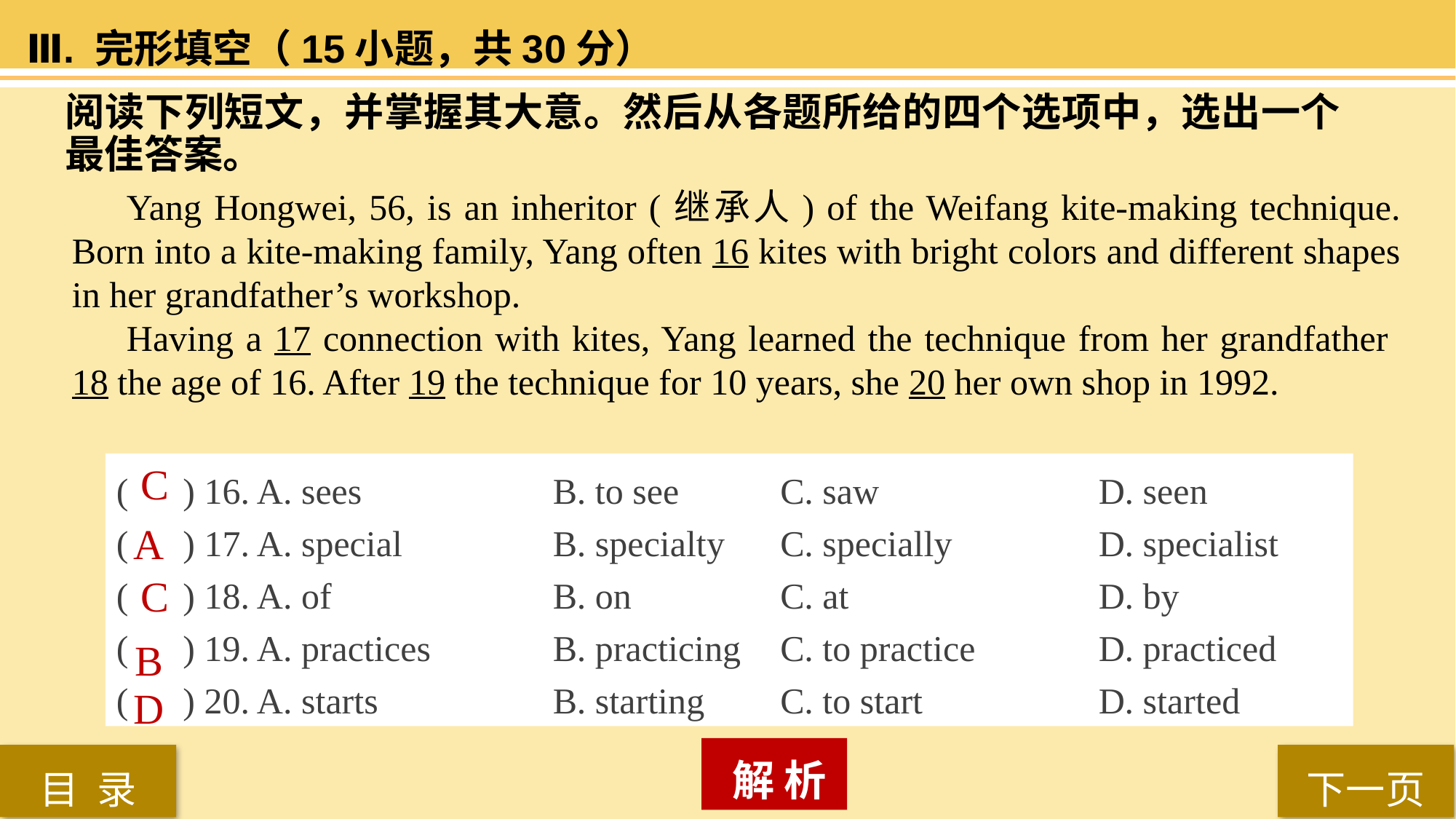

Ⅲ. 完形填空（15小题，共30分）
阅读下列短文，并掌握其大意。然后从各题所给的四个选项中，选出一个最佳答案。
Yang Hongwei, 56, is an inheritor (继承人) of the Weifang kite-making technique. Born into a kite-making family, Yang often 16 kites with bright colors and different shapes in her grandfather’s workshop.
Having a 17 connection with kites, Yang learned the technique from her grandfather  18 the age of 16. After 19 the technique for 10 years, she 20 her own shop in 1992.
(      ) 16. A. sees 		B. to see 	 C. saw 		D. seen
(      ) 17. A. special 		B. specialty 	 C. specially 		D. specialist
(      ) 18. A. of 		B. on 		 C. at 			D. by
(      ) 19. A. practices		B. practicing	 C. to practice 		D. practiced
(      ) 20. A. starts 		B. starting 	 C. to start 		D. started
C
A
C
B
D
 解 析